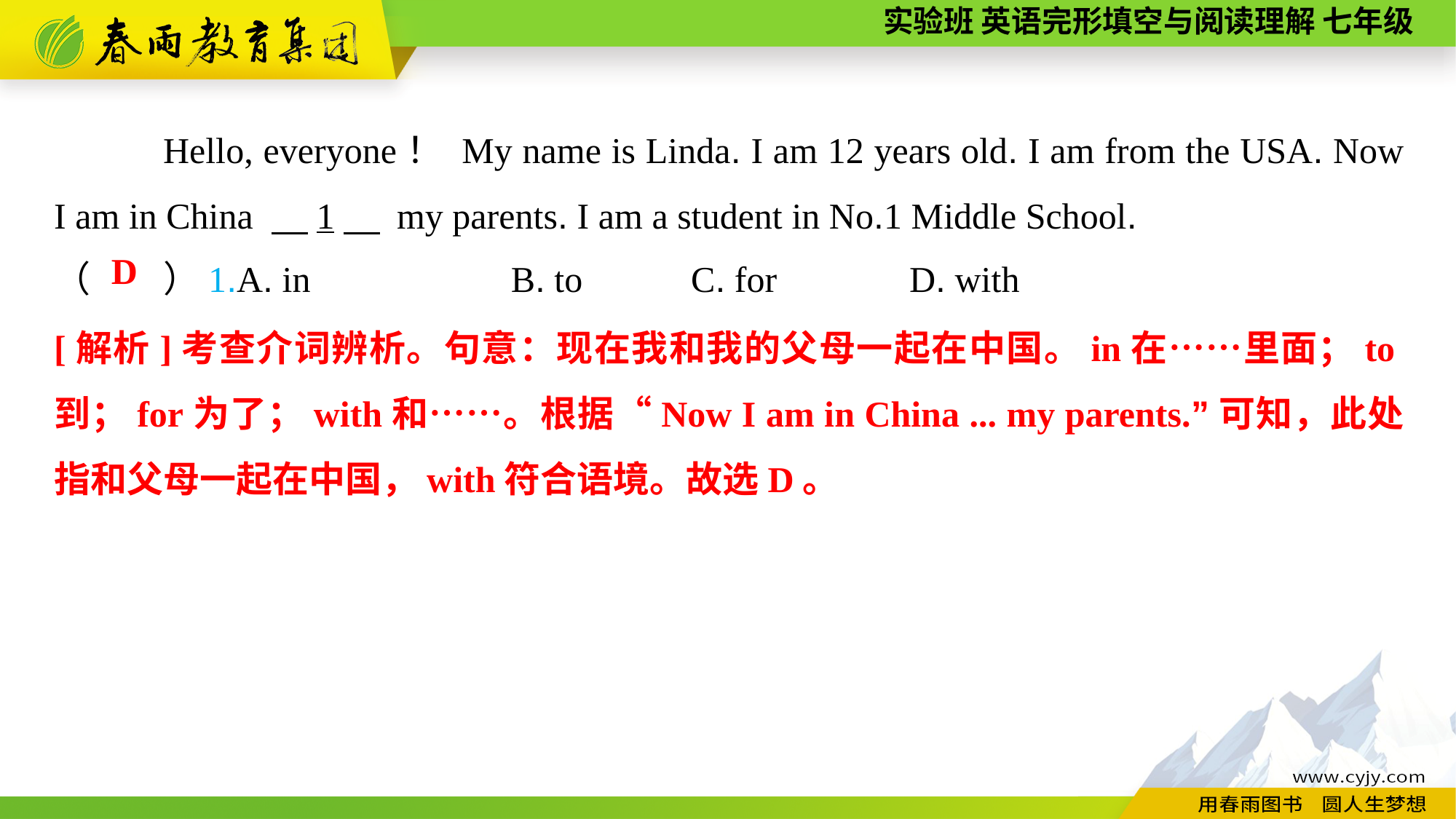

Hello, everyone！ My name is Linda. I am 12 years old. I am from the USA. Now I am in China 　1　 my parents. I am a student in No.1 Middle School.
（　　）1.A. in                      B. to	          C. for	          D. with
D
[解析]考查介词辨析。句意：现在我和我的父母一起在中国。in在……里面；to到；for为了；with和……。根据“Now I am in China ... my parents.”可知，此处指和父母一起在中国，with符合语境。故选D。